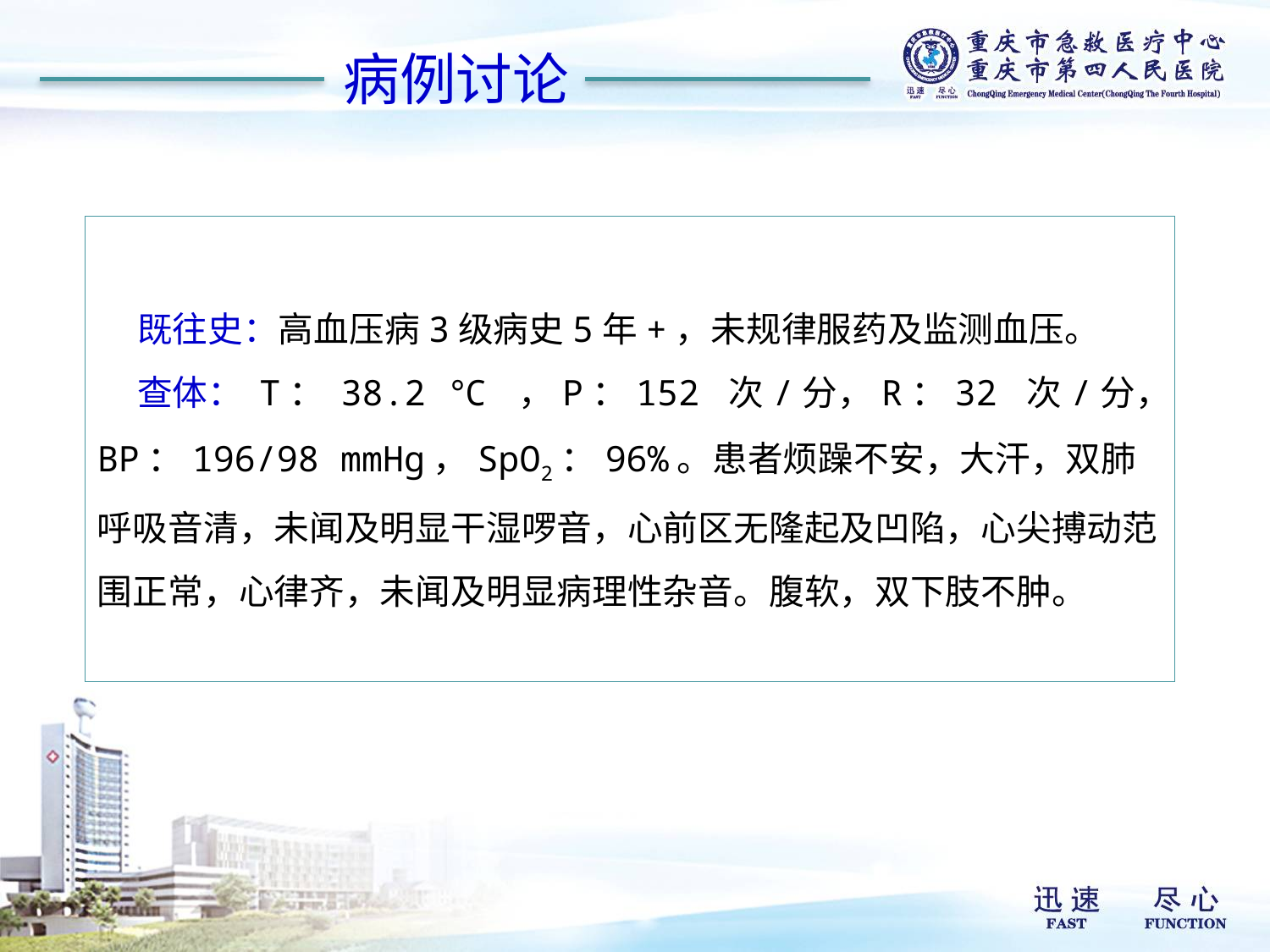

病例讨论

    既往史：高血压病3级病史5年+，未规律服药及监测血压。
    查体： T： 38.2 ℃ ，P：152 次/分，R：32 次/分，BP：196/98 mmHg，SpO2：96%。患者烦躁不安，大汗，双肺呼吸音清，未闻及明显干湿啰音，心前区无隆起及凹陷，心尖搏动范围正常，心律齐，未闻及明显病理性杂音。腹软，双下肢不肿。